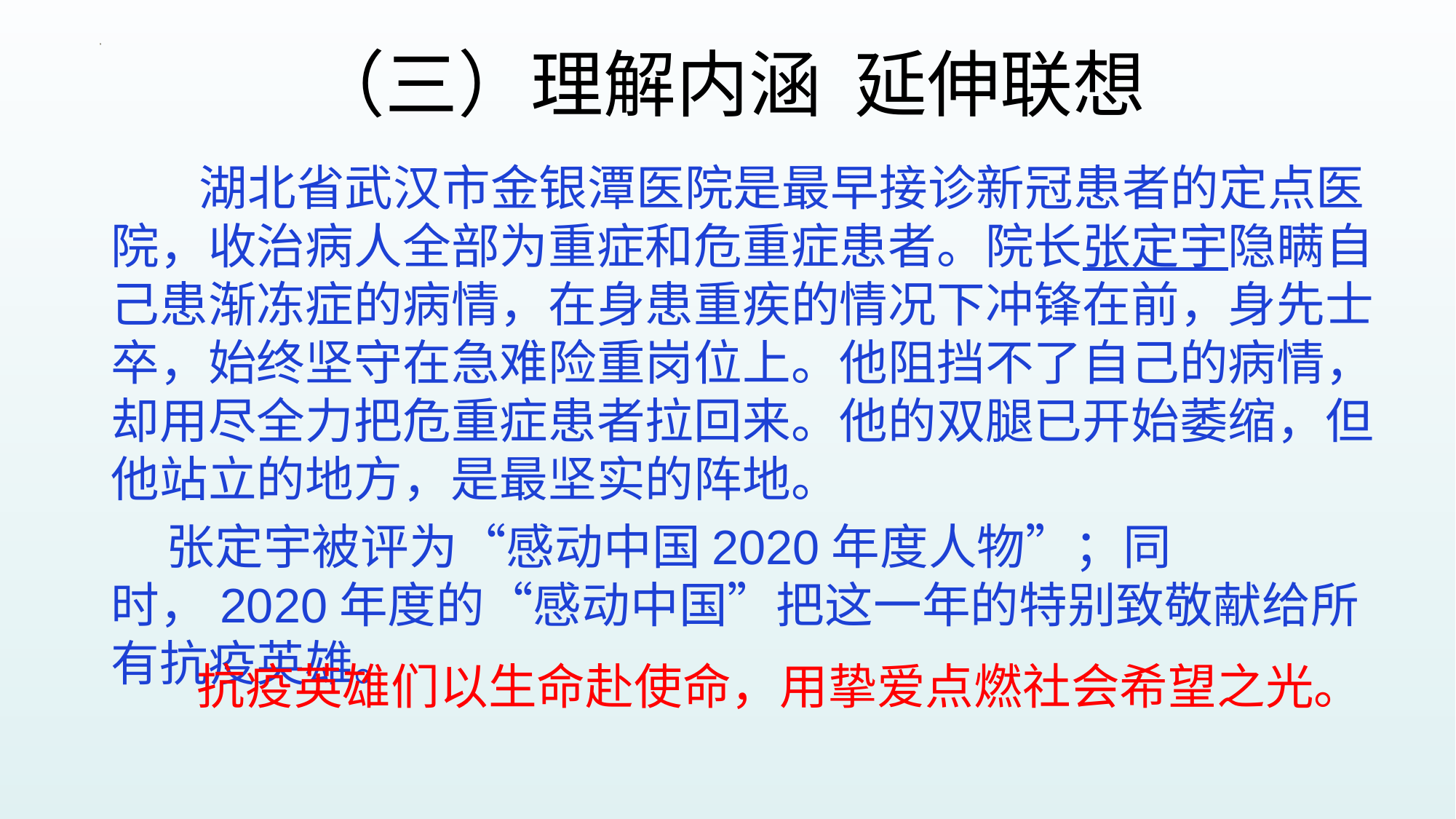

# （三）理解内涵  延伸联想
       湖北省武汉市金银潭医院是最早接诊新冠患者的定点医院，收治病人全部为重症和危重症患者。院长张定宇隐瞒自己患渐冻症的病情，在身患重疾的情况下冲锋在前，身先士卒，始终坚守在急难险重岗位上。他阻挡不了自己的病情，却用尽全力把危重症患者拉回来。他的双腿已开始萎缩，但他站立的地方，是最坚实的阵地。
    张定宇被评为“感动中国2020年度人物”；同时，2020年度的“感动中国”把这一年的特别致敬献给所有抗疫英雄。
抗疫英雄们以生命赴使命，用挚爱点燃社会希望之光。